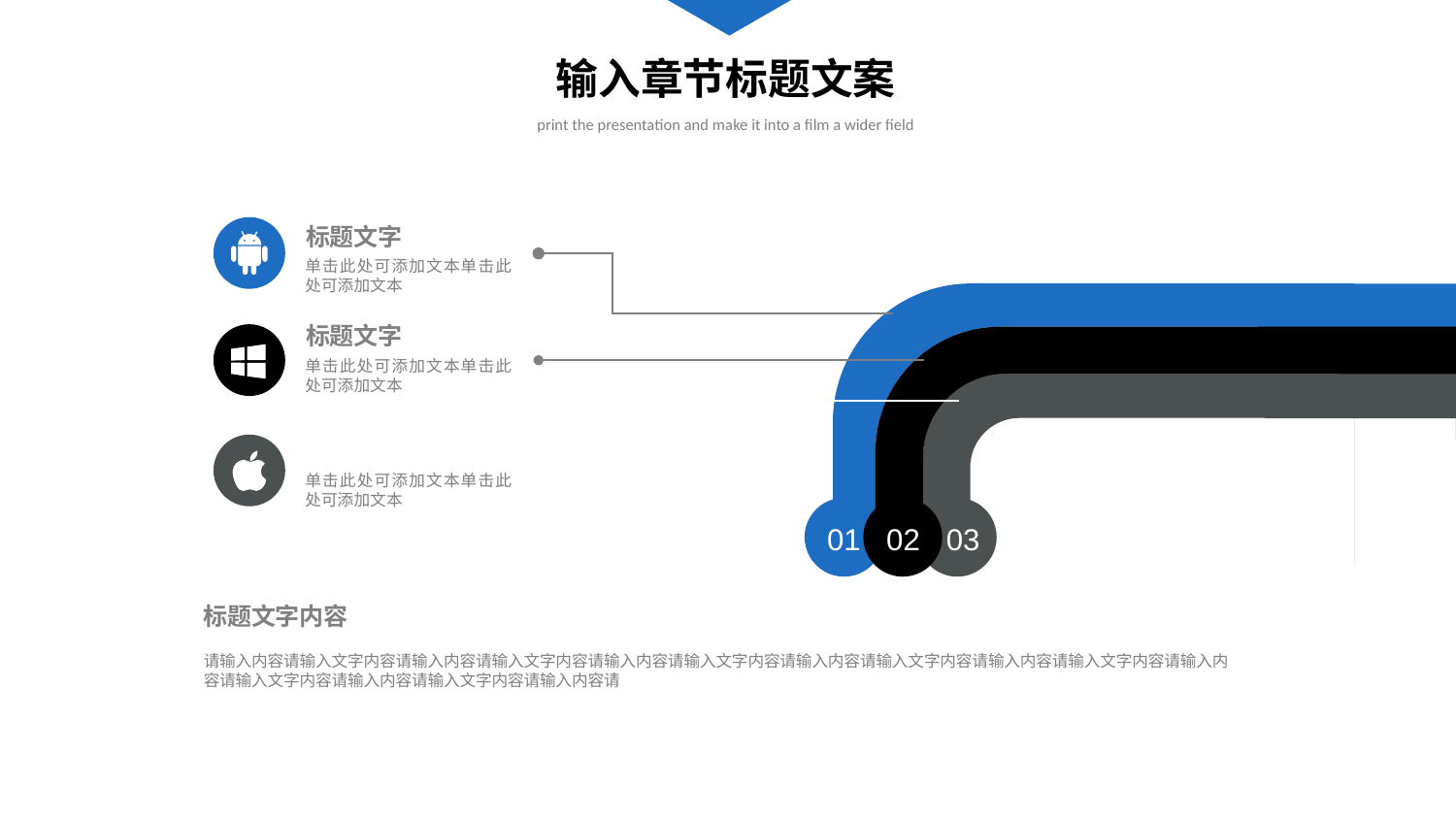

输入章节标题文案
print the presentation and make it into a film a wider field
标题文字
单击此处可添加文本单击此处可添加文本

01
标题文字
单击此处可添加文本单击此处可添加文本

02

03

标题文字
单击此处可添加文本单击此处可添加文本

标题文字内容
请输入内容请输入文字内容请输入内容请输入文字内容请输入内容请输入文字内容请输入内容请输入文字内容请输入内容请输入文字内容请输入内容请输入文字内容请输入内容请输入文字内容请输入内容请